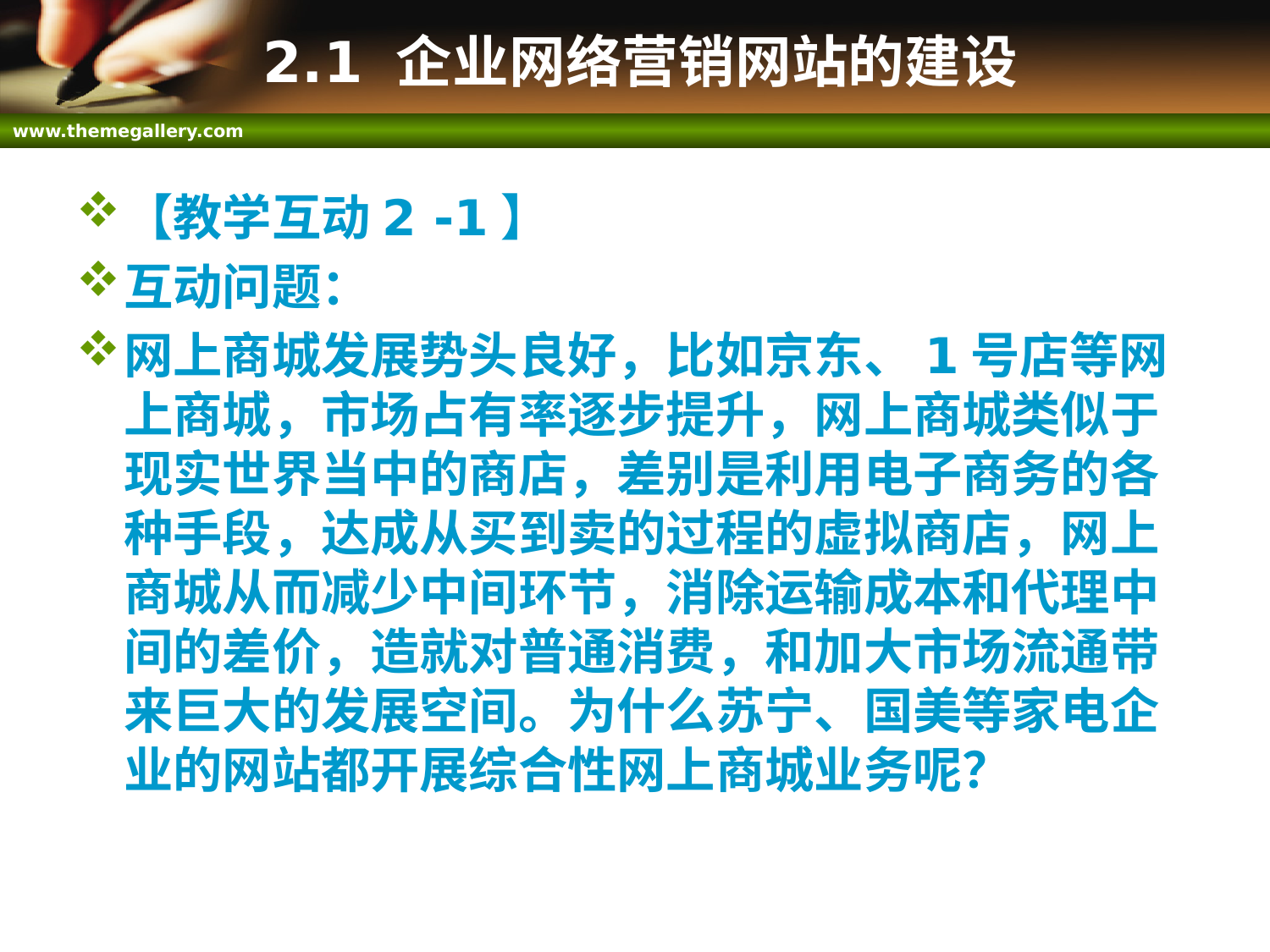

# 2.1 企业网络营销网站的建设
【教学互动2 -1】
互动问题：
网上商城发展势头良好，比如京东、1号店等网上商城，市场占有率逐步提升，网上商城类似于现实世界当中的商店，差别是利用电子商务的各种手段，达成从买到卖的过程的虚拟商店，网上商城从而减少中间环节，消除运输成本和代理中间的差价，造就对普通消费，和加大市场流通带来巨大的发展空间。为什么苏宁、国美等家电企业的网站都开展综合性网上商城业务呢？